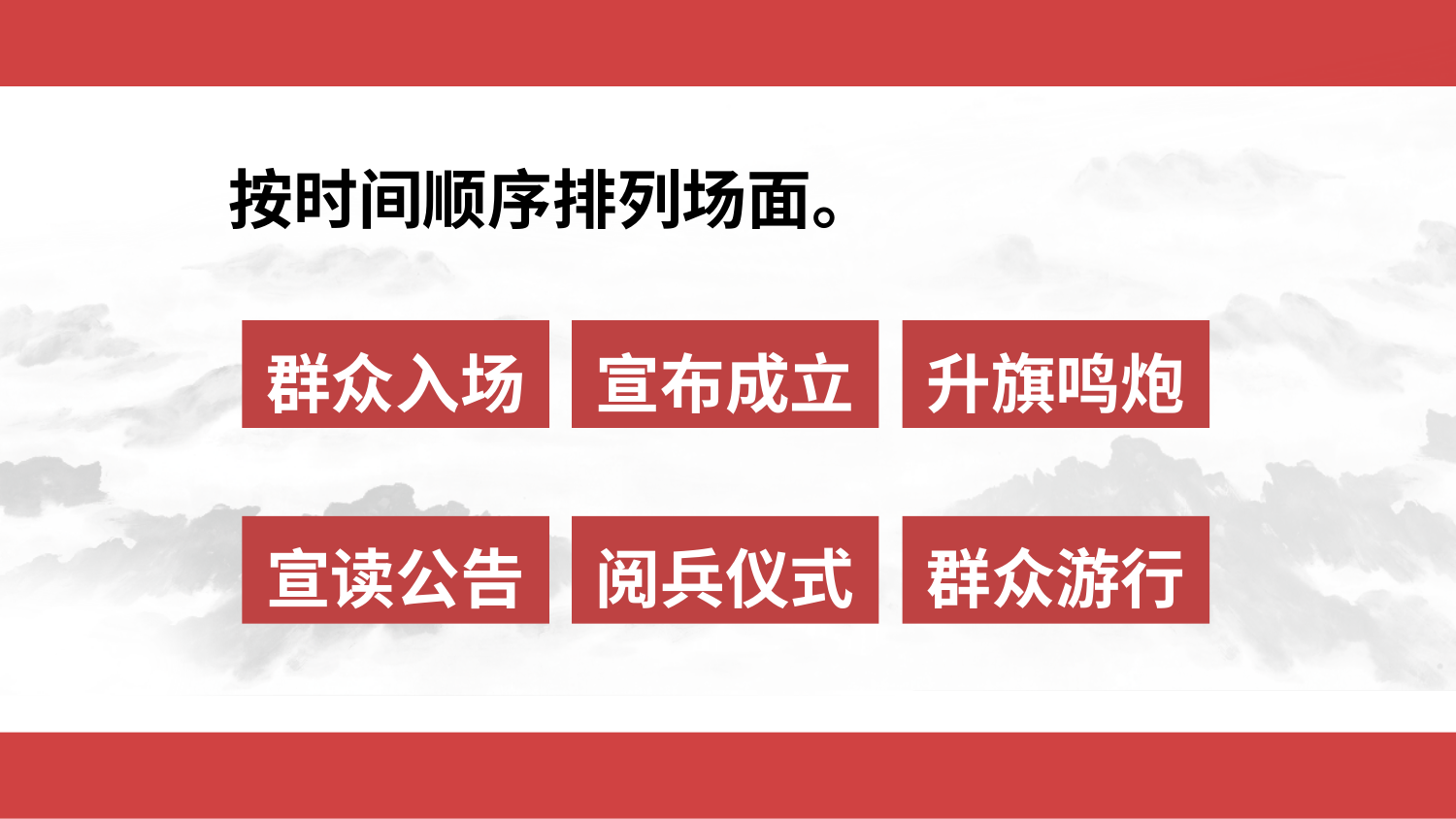

按时间顺序排列场面。
群众入场
宣布成立
升旗鸣炮
宣读公告
阅兵仪式
群众游行